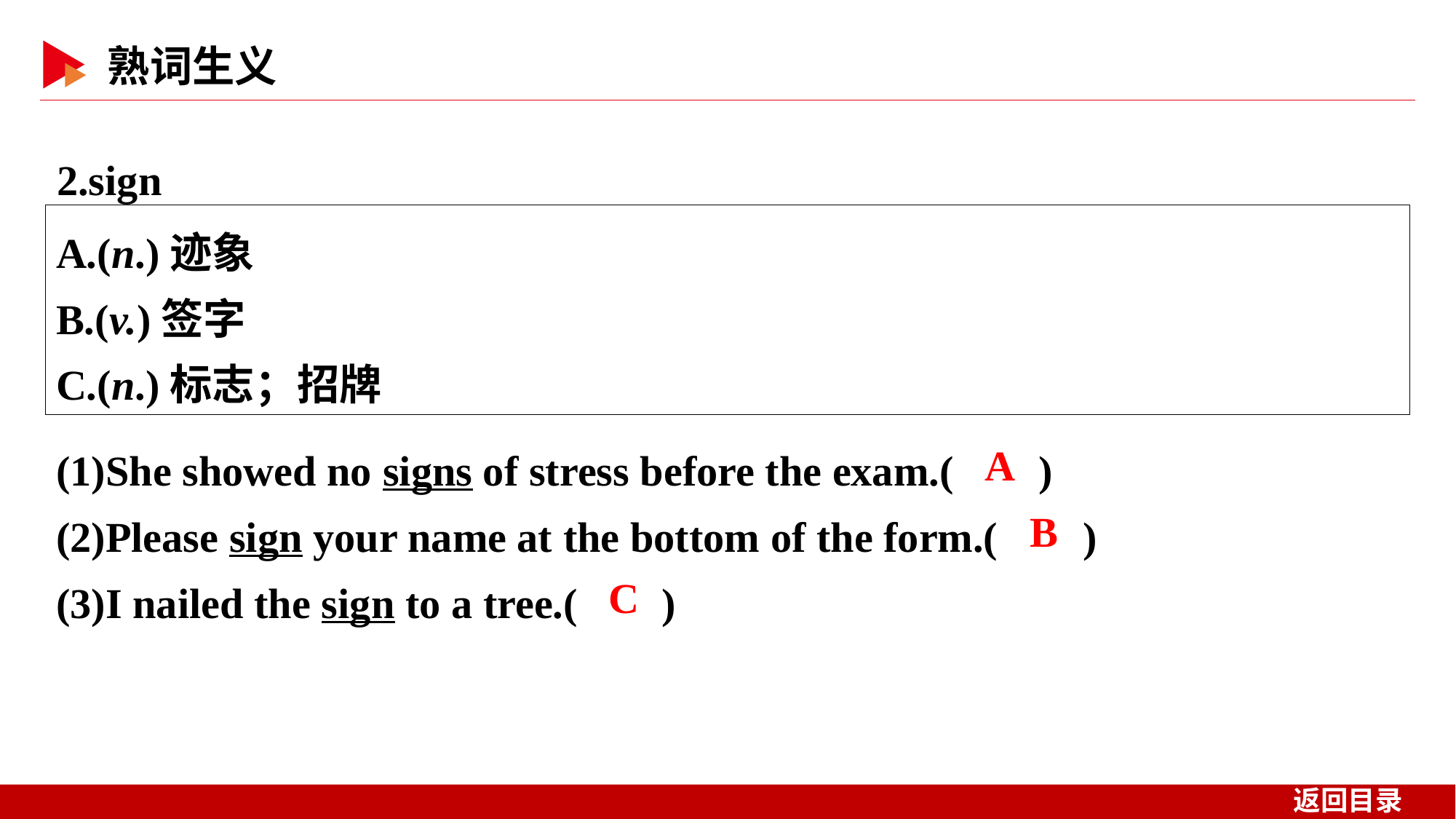

2.sign
A.(n.)迹象
B.(v.)签字
C.(n.)标志；招牌
(1)She showed no signs of stress before the exam.(        )
(2)Please sign your name at the bottom of the form.(        )
(3)I nailed the sign to a tree.(        )
   A
   B
   C